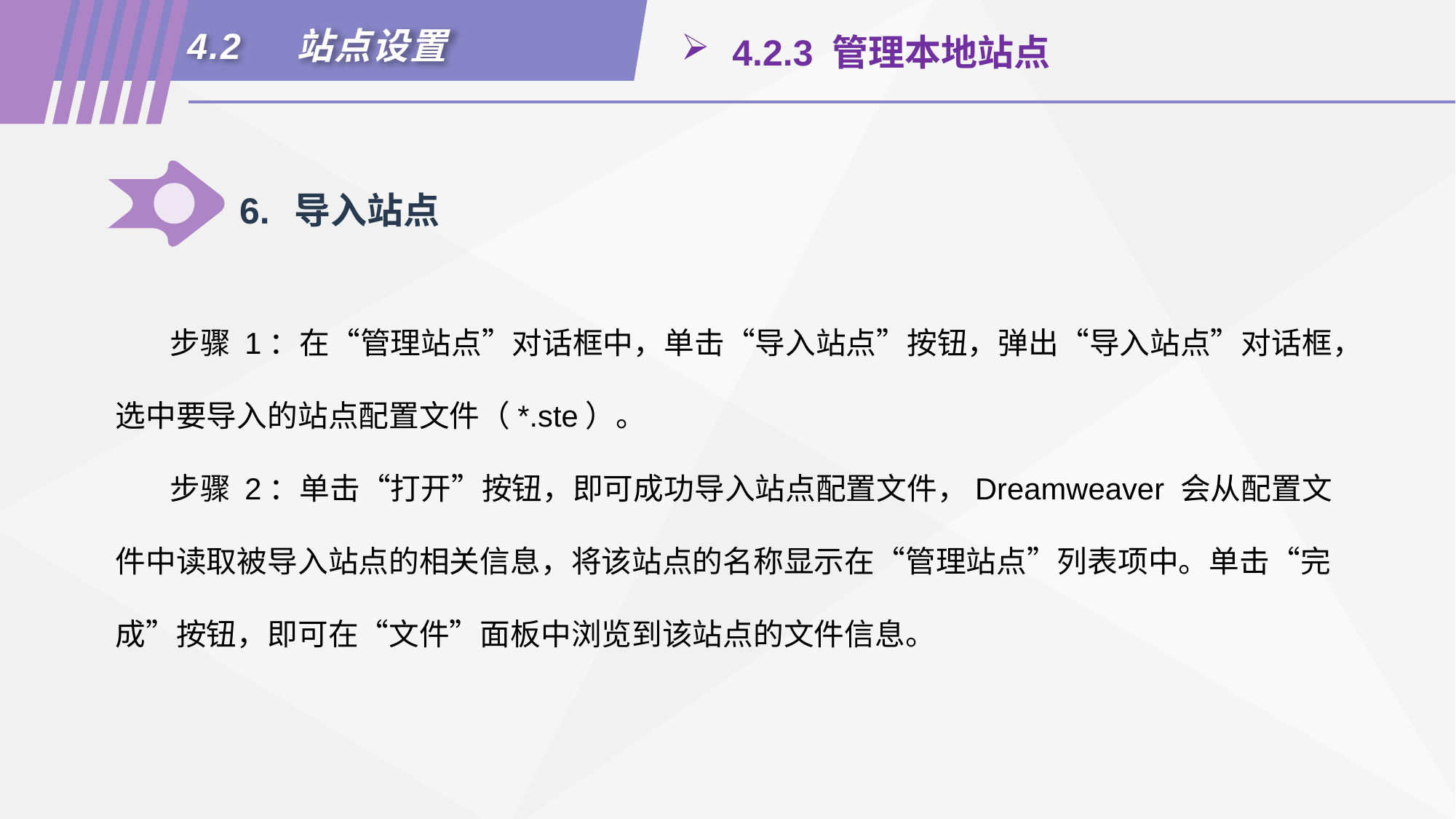

4.2	站点设置
 4.2.3 管理本地站点

6.	导入站点
步骤 1：在“管理站点”对话框中，单击“导入站点”按钮，弹出“导入站点”对话框，选中要导入的站点配置文件（*.ste）。
步骤 2：单击“打开”按钮，即可成功导入站点配置文件，Dreamweaver 会从配置文件中读取被导入站点的相关信息，将该站点的名称显示在“管理站点”列表项中。单击“完成”按钮，即可在“文件”面板中浏览到该站点的文件信息。